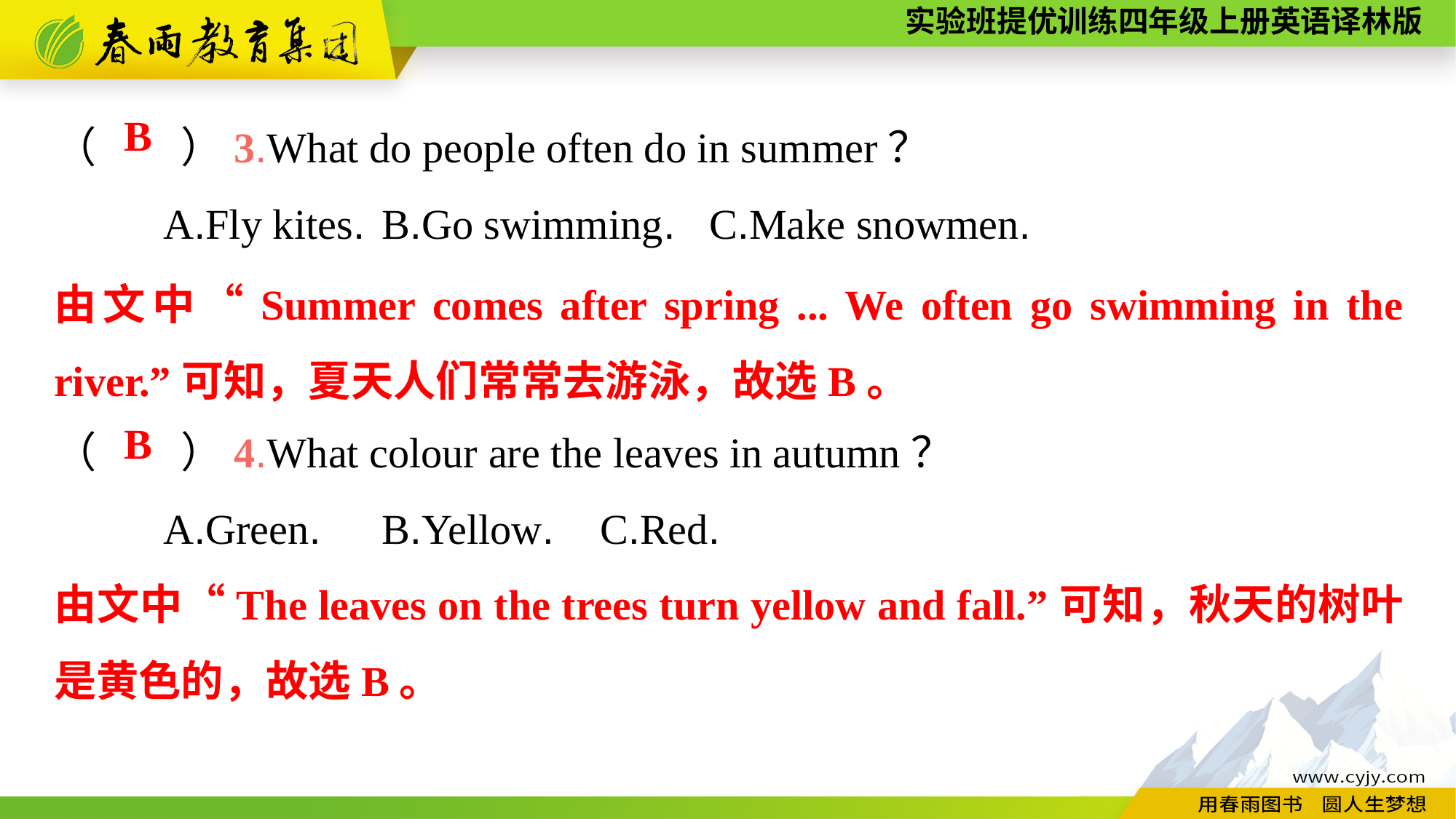

（　　）3.What do people often do in summer？
	A.Fly kites.	B.Go swimming.	C.Make snowmen.

（　　）4.What colour are the leaves in autumn？
	A.Green.	B.Yellow.	C.Red.
B
由文中“Summer comes after spring ... We often go swimming in the river.”可知，夏天人们常常去游泳，故选B。
B
由文中“The leaves on the trees turn yellow and fall.”可知，秋天的树叶是黄色的，故选B。